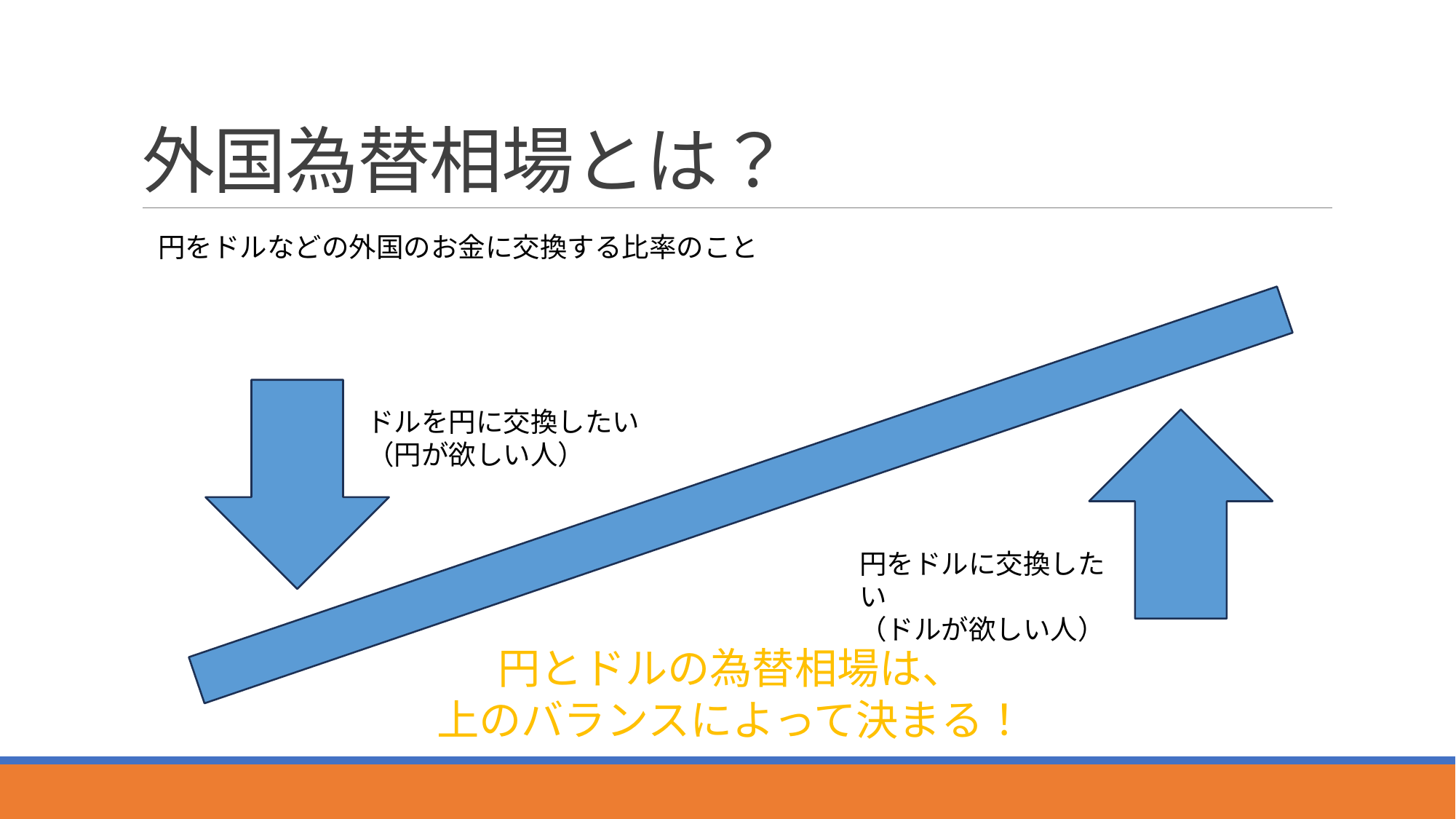

# 外国為替相場とは？
円をドルなどの外国のお金に交換する比率のこと

ドルを円に交換したい
（円が欲しい人）

円をドルに交換したい
（ドルが欲しい人）
円とドルの為替相場は、
上のバランスによって決まる！